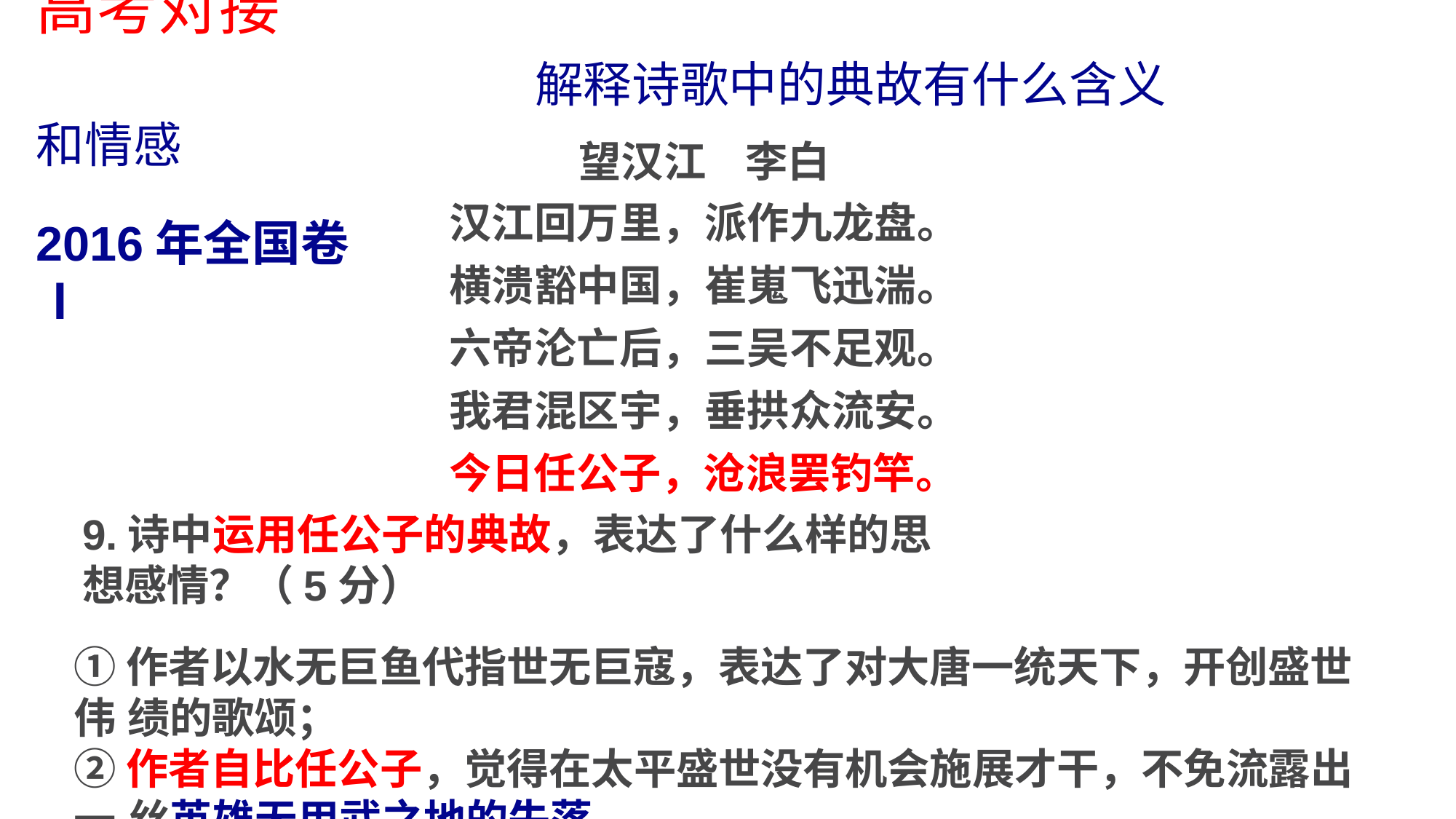

高考对接                                                                                                    解释诗歌中的典故有什么含义和情感
望汉江	李白
汉江回万里，派作九龙盘。
横溃豁中国，崔嵬飞迅湍。
六帝沦亡后，三吴不足观。
我君混区宇，垂拱众流安。
今日任公子，沧浪罢钓竿。
9.诗中运用任公子的典故，表达了什么样的思想感情？（5分）
①作者以水无巨鱼代指世无巨寇，表达了对大唐一统天下，开创盛世伟 绩的歌颂；
②作者自比任公子，觉得在太平盛世没有机会施展才干，不免流露出一 丝英雄无用武之地的失落。
2016年全国卷Ⅰ